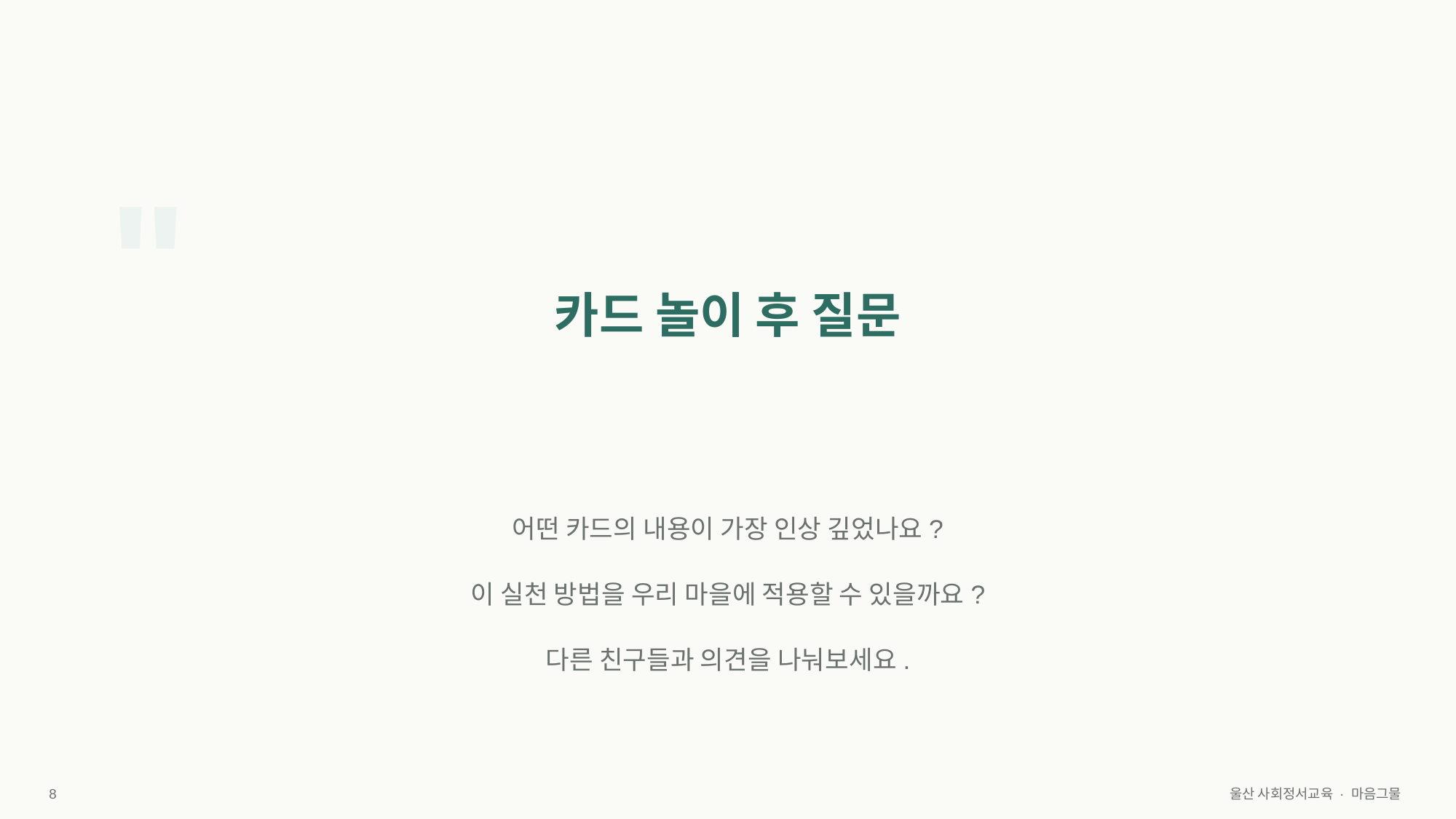

"
카드 놀이 후 질문
어떤 카드의 내용이 가장 인상 깊었나요?
이 실천 방법을 우리 마을에 적용할 수 있을까요?
다른 친구들과 의견을 나눠보세요.
8
울산 사회정서교육 · 마음그물